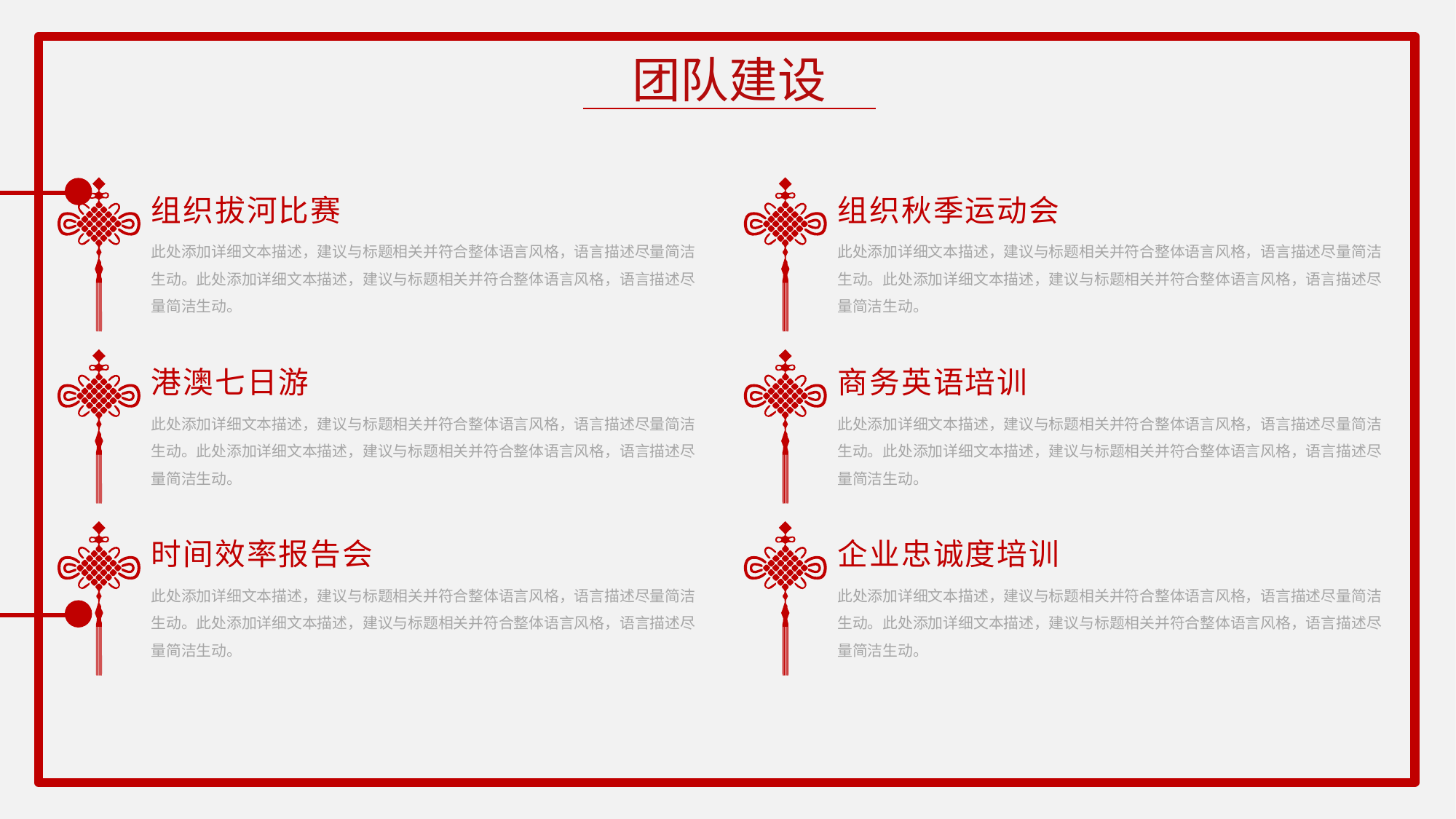

团队建设

组织拔河比赛
此处添加详细文本描述，建议与标题相关并符合整体语言风格，语言描述尽量简洁生动。此处添加详细文本描述，建议与标题相关并符合整体语言风格，语言描述尽量简洁生动。

组织秋季运动会
此处添加详细文本描述，建议与标题相关并符合整体语言风格，语言描述尽量简洁生动。此处添加详细文本描述，建议与标题相关并符合整体语言风格，语言描述尽量简洁生动。

港澳七日游
此处添加详细文本描述，建议与标题相关并符合整体语言风格，语言描述尽量简洁生动。此处添加详细文本描述，建议与标题相关并符合整体语言风格，语言描述尽量简洁生动。

商务英语培训
此处添加详细文本描述，建议与标题相关并符合整体语言风格，语言描述尽量简洁生动。此处添加详细文本描述，建议与标题相关并符合整体语言风格，语言描述尽量简洁生动。

时间效率报告会
此处添加详细文本描述，建议与标题相关并符合整体语言风格，语言描述尽量简洁生动。此处添加详细文本描述，建议与标题相关并符合整体语言风格，语言描述尽量简洁生动。

企业忠诚度培训
此处添加详细文本描述，建议与标题相关并符合整体语言风格，语言描述尽量简洁生动。此处添加详细文本描述，建议与标题相关并符合整体语言风格，语言描述尽量简洁生动。